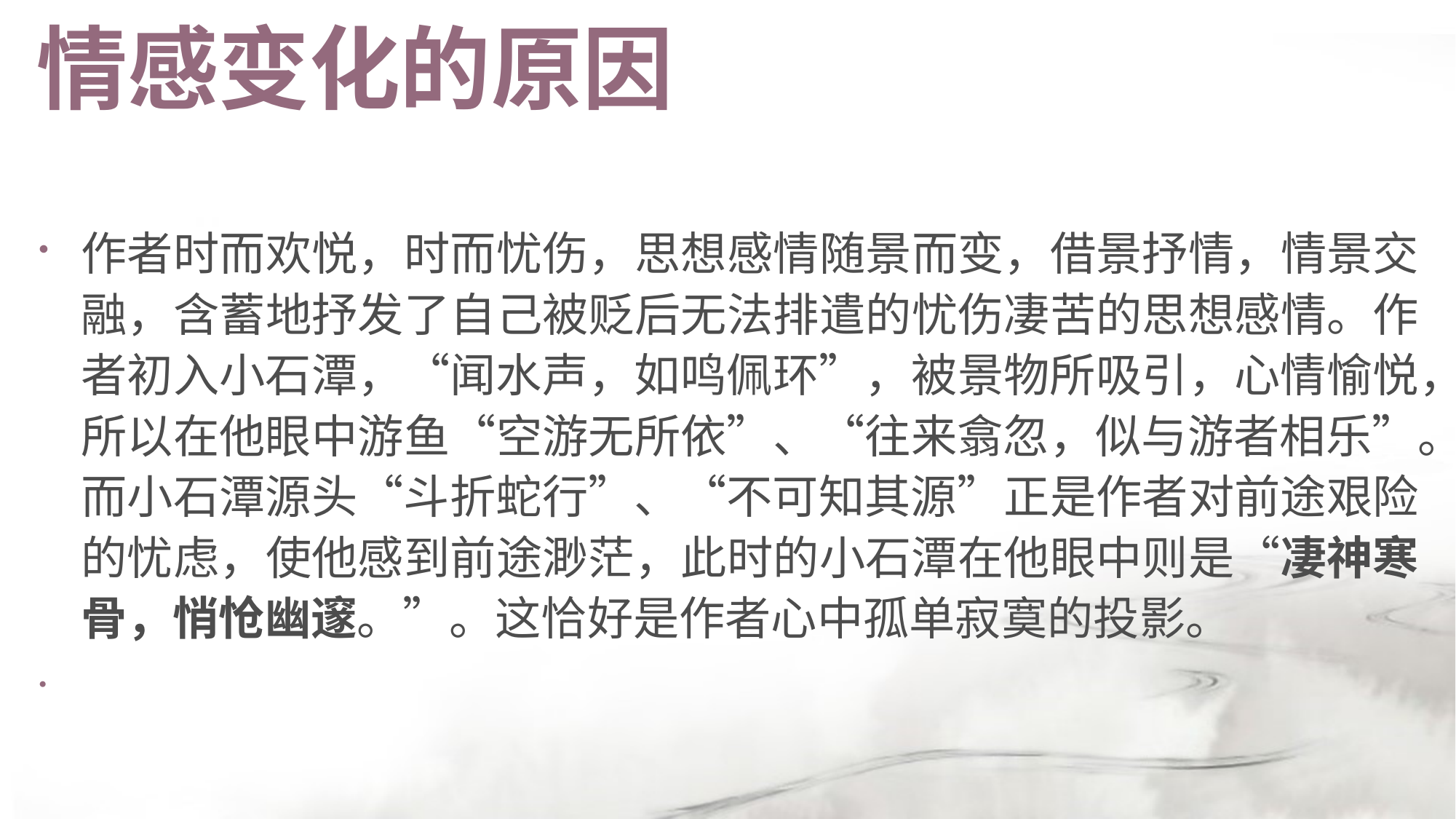

# 情感变化的原因

作者时而欢悦，时而忧伤，思想感情随景而变，借景抒情，情景交融，含蓄地抒发了自己被贬后无法排遣的忧伤凄苦的思想感情。作者初入小石潭，“闻水声，如鸣佩环”，被景物所吸引，心情愉悦，所以在他眼中游鱼“空游无所依”、“往来翕忽，似与游者相乐”。而小石潭源头“斗折蛇行”、“不可知其源”正是作者对前途艰险的忧虑，使他感到前途渺茫，此时的小石潭在他眼中则是“凄神寒骨，悄怆幽邃。”。这恰好是作者心中孤单寂寞的投影。